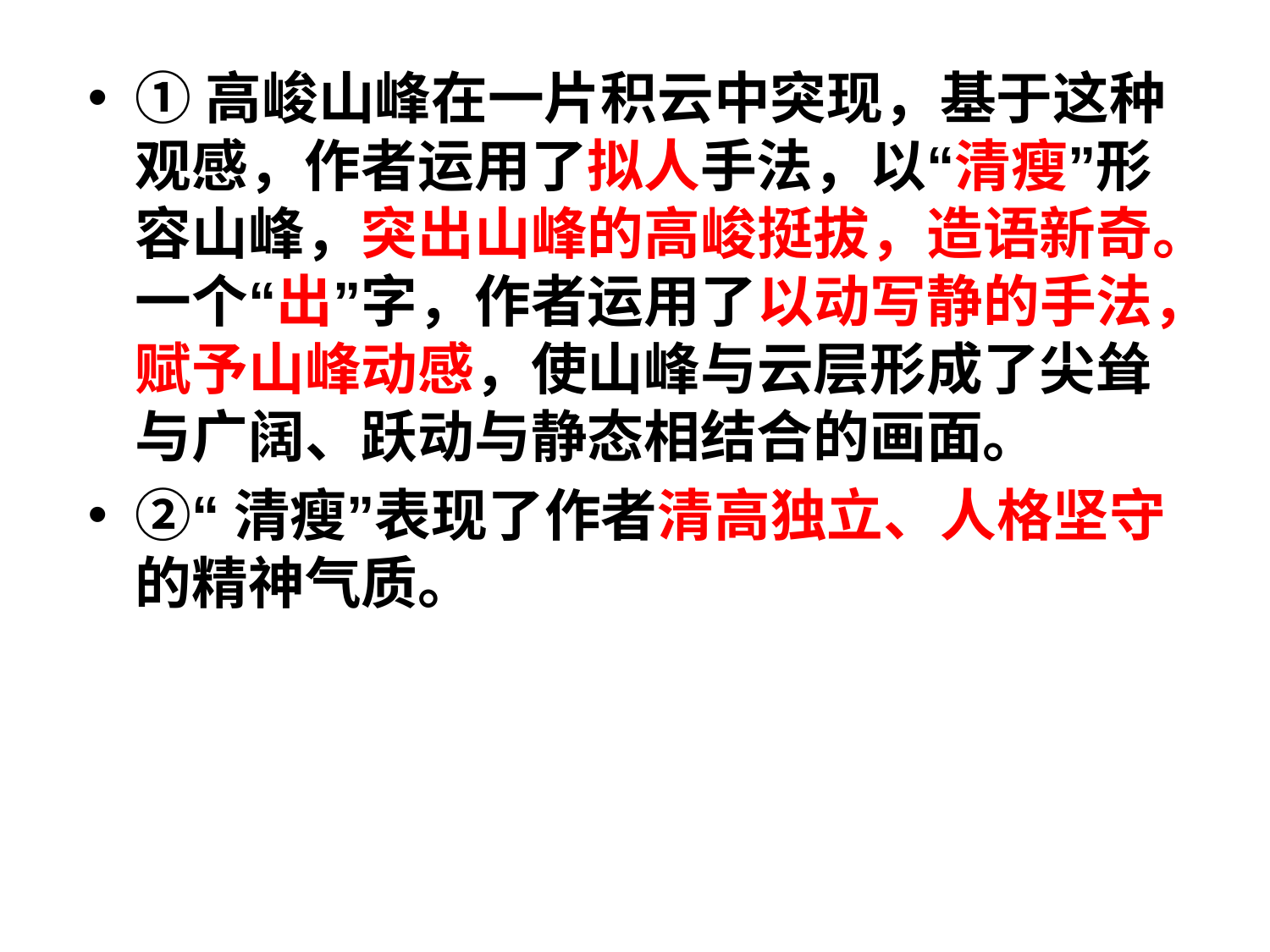

①高峻山峰在一片积云中突现，基于这种观感，作者运用了拟人手法，以“清瘦”形容山峰，突出山峰的高峻挺拔，造语新奇。一个“出”字，作者运用了以动写静的手法，赋予山峰动感，使山峰与云层形成了尖耸与广阔、跃动与静态相结合的画面。
②“清瘦”表现了作者清高独立、人格坚守的精神气质。